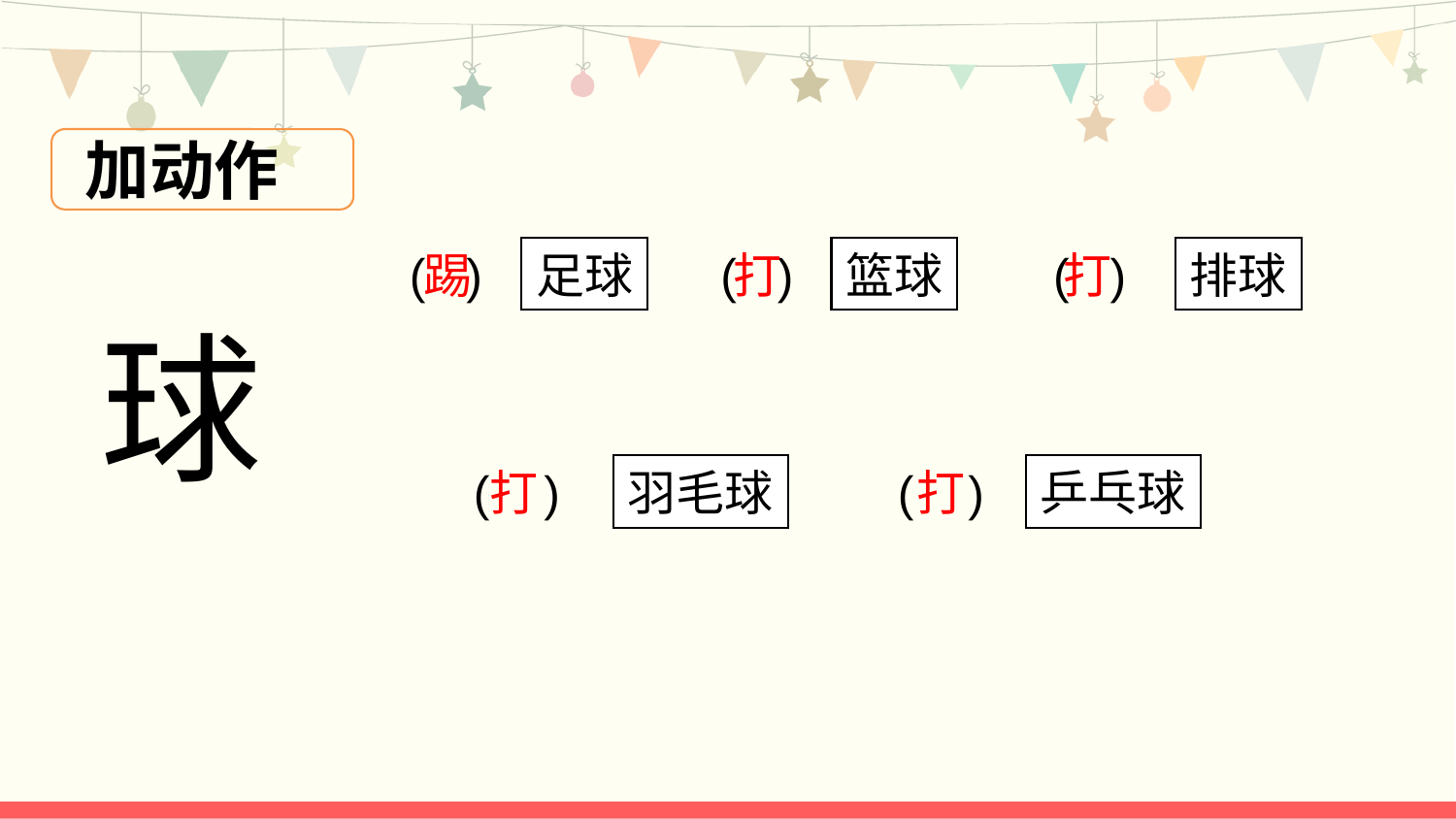

加动作

球
(   )
踢
足球
(   )
打
篮球
(   )
打
排球
(    )
打
羽毛球
(    )
打
乒乓球